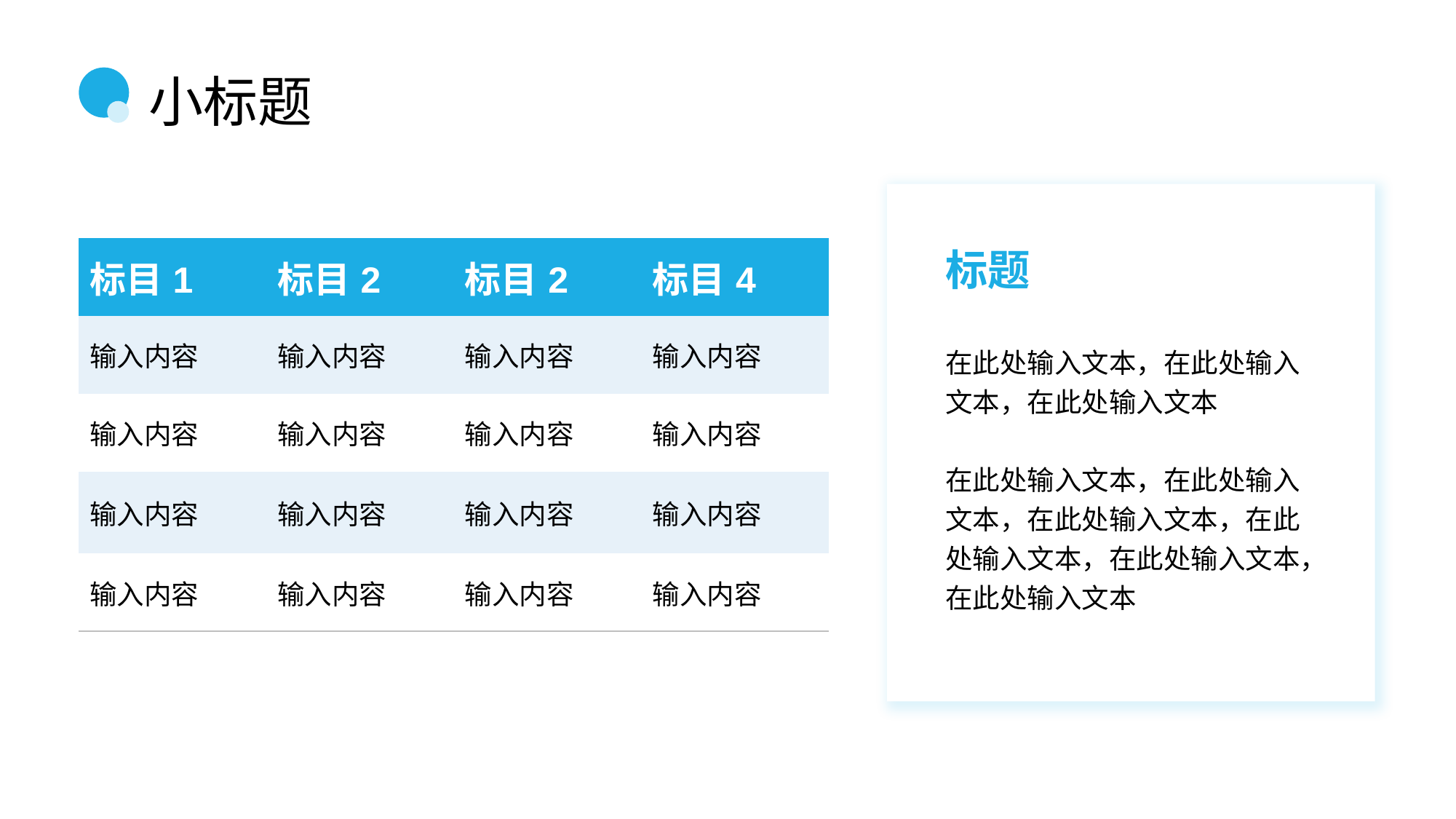

# 小标题

标题
在此处输入文本，在此处输入文本，在此处输入文本

在此处输入文本，在此处输入文本，在此处输入文本，在此处输入文本，在此处输入文本，在此处输入文本
| 标目1 | 标目2 | 标目2 | 标目4 |
| --- | --- | --- | --- |
| 输入内容 | 输入内容 | 输入内容 | 输入内容 |
| 输入内容 | 输入内容 | 输入内容 | 输入内容 |
| 输入内容 | 输入内容 | 输入内容 | 输入内容 |
| 输入内容 | 输入内容 | 输入内容 | 输入内容 |